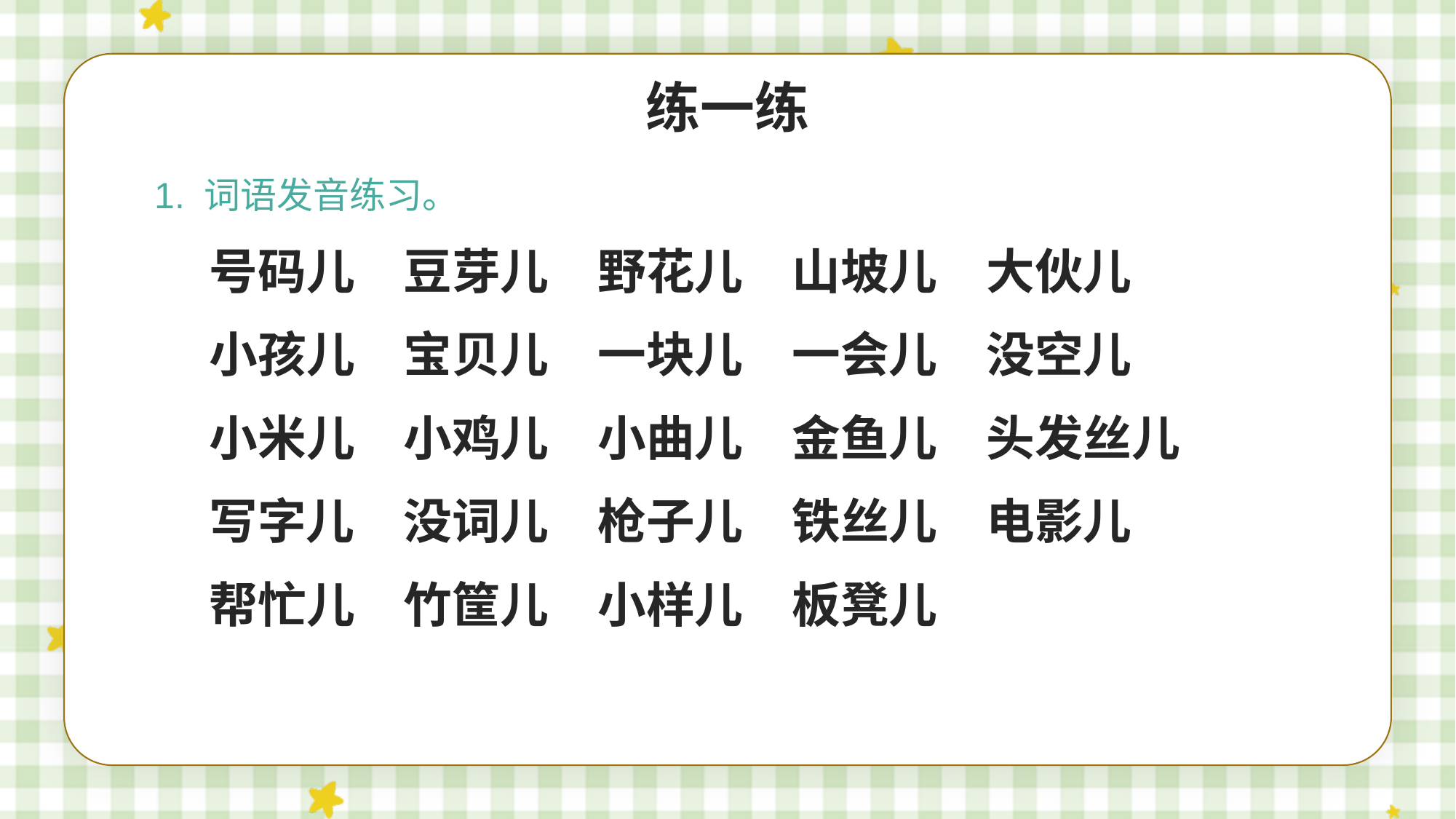

练一练
1. 词语发音练习。
号码儿　豆芽儿　野花儿　山坡儿　大伙儿
小孩儿　宝贝儿　一块儿　一会儿　没空儿
小米儿　小鸡儿　小曲儿　金鱼儿　头发丝儿
写字儿　没词儿　枪子儿　铁丝儿　电影儿
帮忙儿　竹筐儿　小样儿　板凳儿